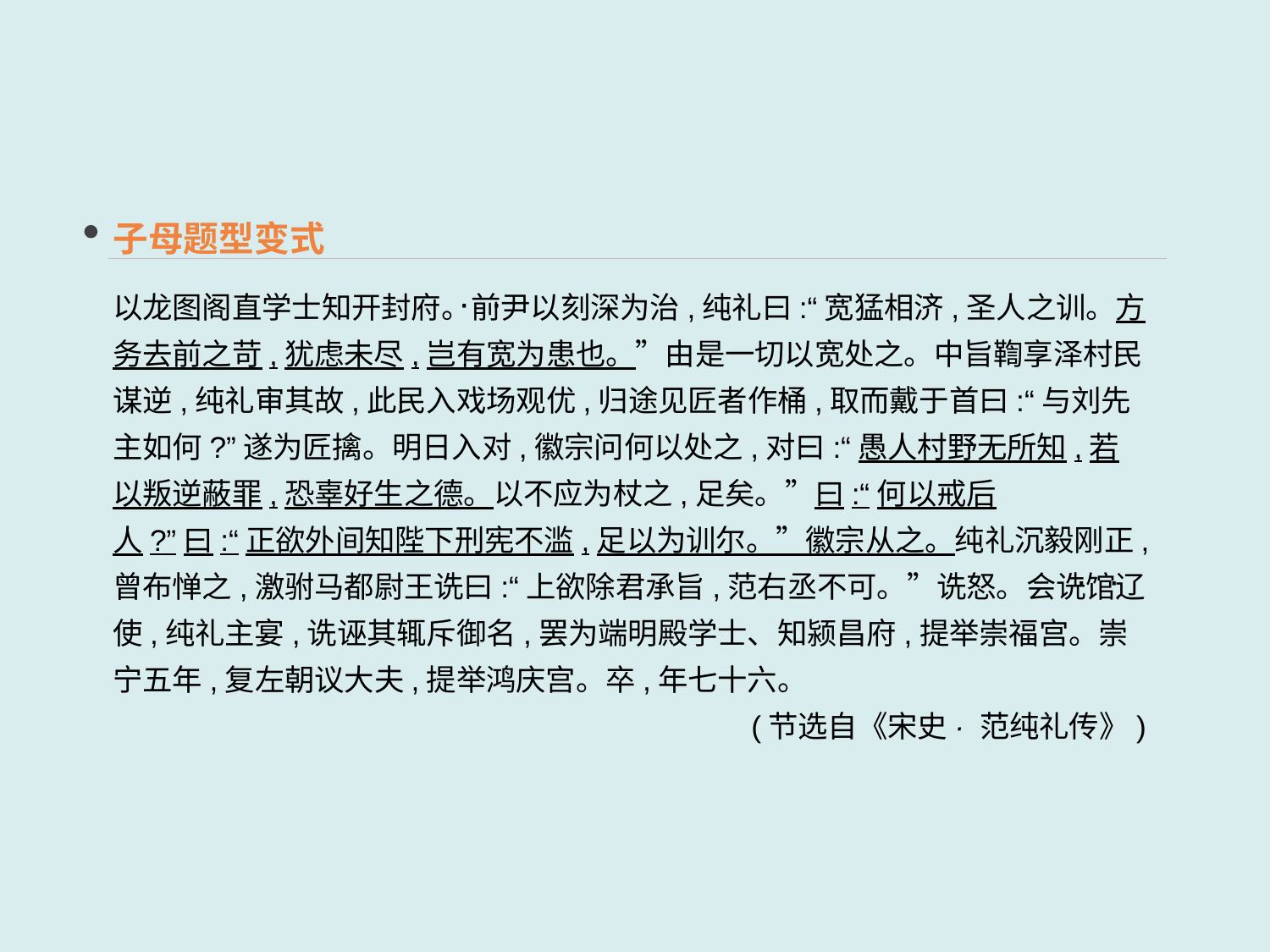

子母题型变式

以龙图阁直学士知开封府。前尹以刻深为治,纯礼曰:“宽猛相济,圣人之训。方务去前之苛,犹虑未尽,岂有宽为患也。”由是一切以宽处之。中旨鞫享泽村民谋逆,纯礼审其故,此民入戏场观优,归途见匠者作桶,取而戴于首曰:“与刘先主如何?”遂为匠擒。明日入对,徽宗问何以处之,对曰:“愚人村野无所知,若以叛逆蔽罪,恐辜好生之德。以不应为杖之,足矣。”曰:“何以戒后人?”曰:“正欲外间知陛下刑宪不滥,足以为训尔。”徽宗从之。纯礼沉毅刚正,曾布惮之,激驸马都尉王诜曰:“上欲除君承旨,范右丞不可。”诜怒。会诜馆辽使,纯礼主宴,诜诬其辄斥御名,罢为端明殿学士、知颍昌府,提举崇福宫。崇宁五年,复左朝议大夫,提举鸿庆宫。卒,年七十六。
(节选自《宋史· 范纯礼传》)
 ·  ·
 ·  ·